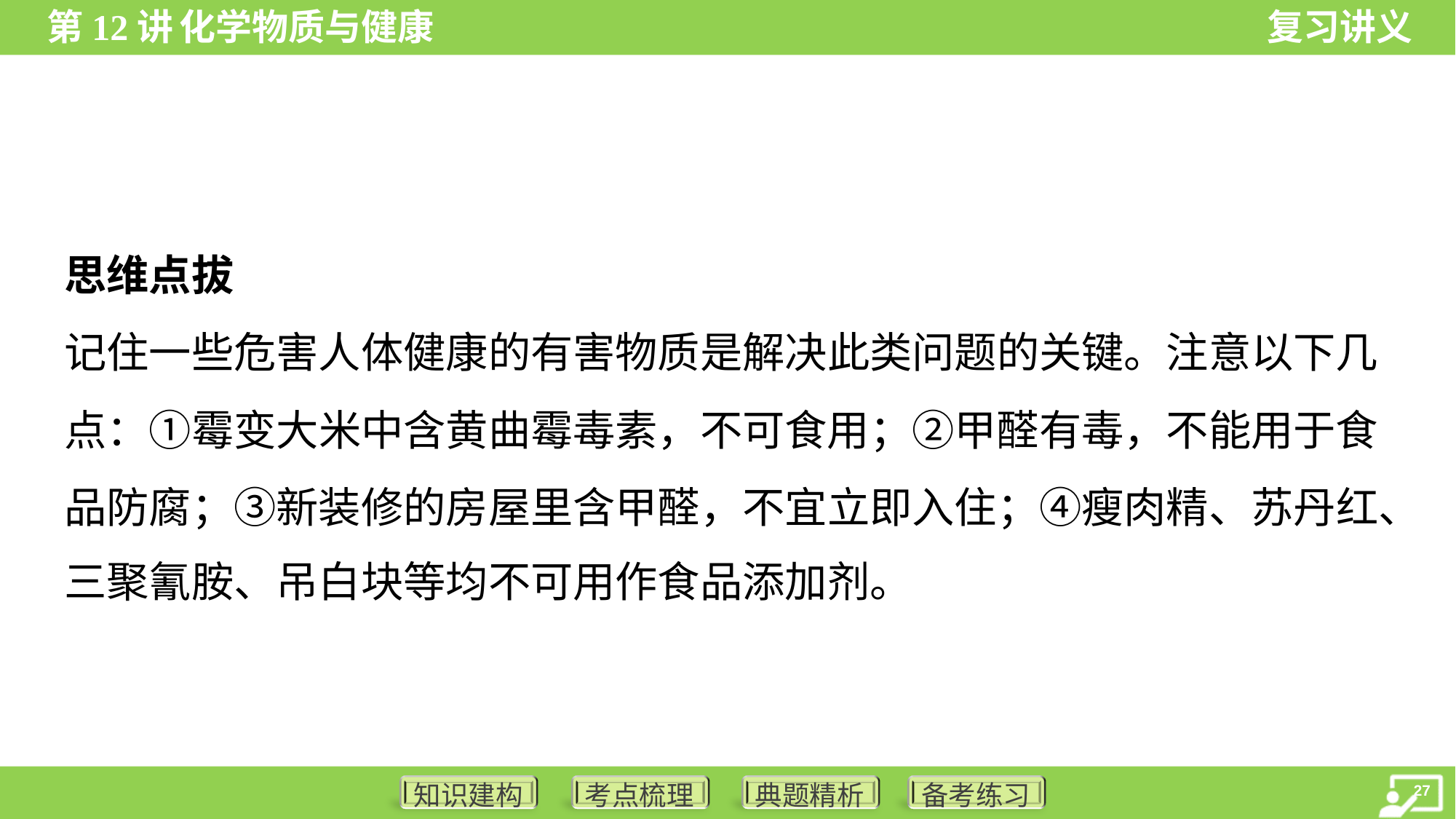

思维点拔
记住一些危害人体健康的有害物质是解决此类问题的关键。注意以下几
点：①霉变大米中含黄曲霉毒素，不可食用；②甲醛有毒，不能用于食
品防腐；③新装修的房屋里含甲醛，不宜立即入住；④瘦肉精、苏丹红、
三聚氰胺、吊白块等均不可用作食品添加剂。